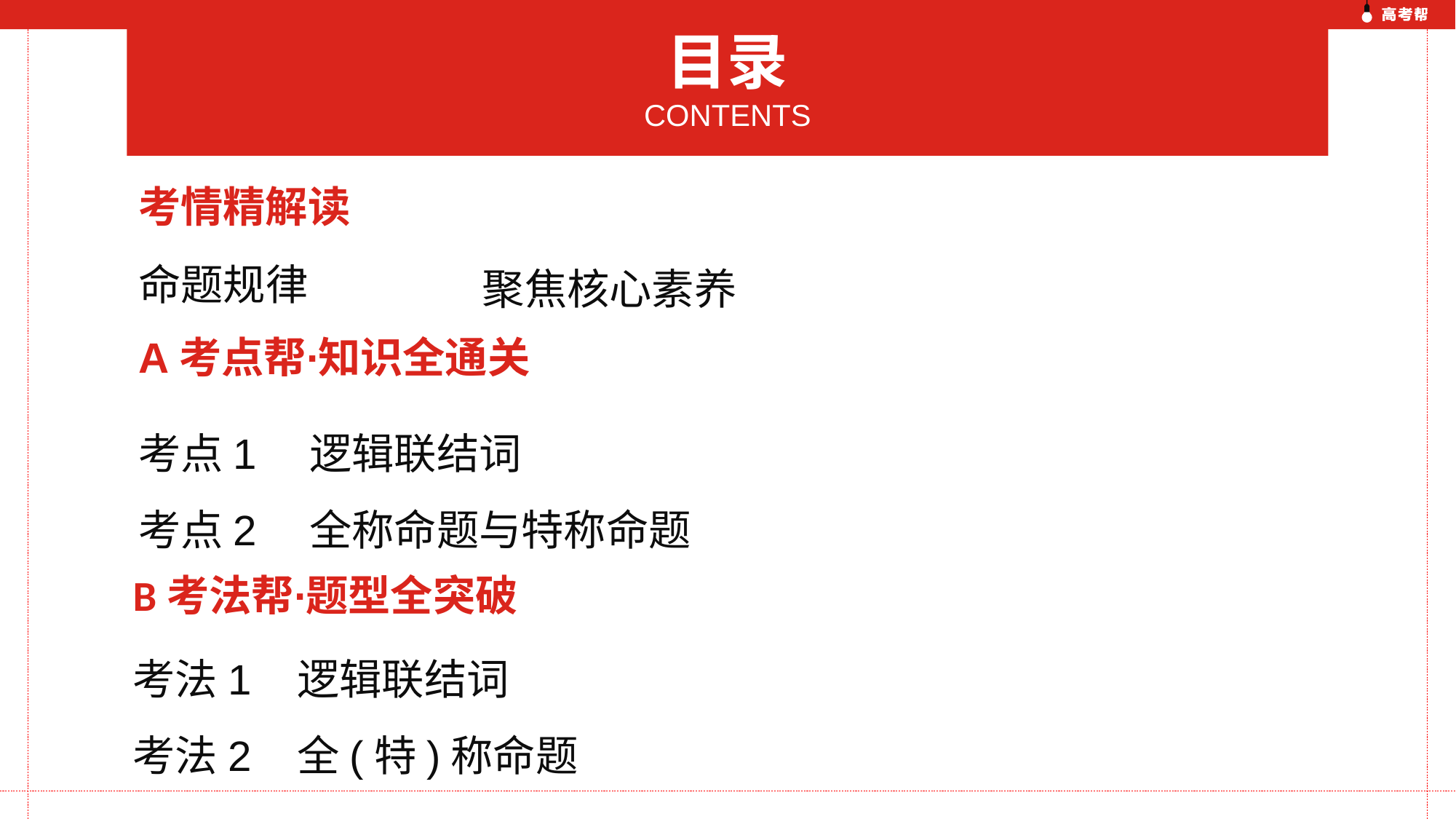

目录
CONTENTS
考情精解读
命题规律
聚焦核心素养
A考点帮∙知识全通关
考点1　逻辑联结词
考点2　全称命题与特称命题
B考法帮∙题型全突破
考法1   逻辑联结词
考法2   全(特)称命题